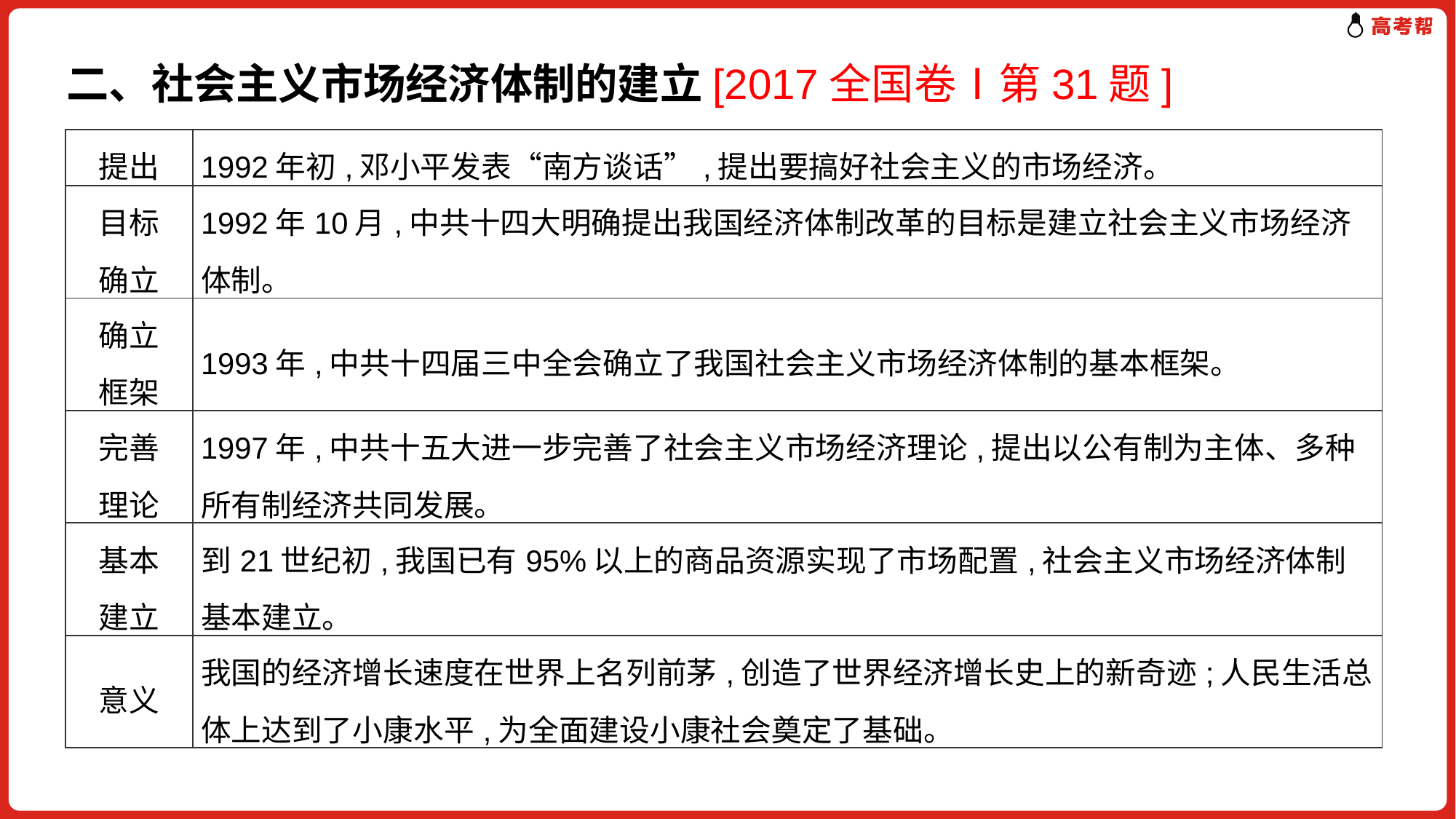

二、社会主义市场经济体制的建立[2017全国卷Ⅰ第31题]
| 提出 | 1992年初,邓小平发表“南方谈话”,提出要搞好社会主义的市场经济。 |
| --- | --- |
| 目标 确立 | 1992年10月,中共十四大明确提出我国经济体制改革的目标是建立社会主义市场经济体制。 |
| 确立 框架 | 1993年,中共十四届三中全会确立了我国社会主义市场经济体制的基本框架。 |
| 完善 理论 | 1997年,中共十五大进一步完善了社会主义市场经济理论,提出以公有制为主体、多种所有制经济共同发展。 |
| 基本 建立 | 到21世纪初,我国已有95%以上的商品资源实现了市场配置,社会主义市场经济体制基本建立。 |
| 意义 | 我国的经济增长速度在世界上名列前茅,创造了世界经济增长史上的新奇迹;人民生活总体上达到了小康水平,为全面建设小康社会奠定了基础。 |